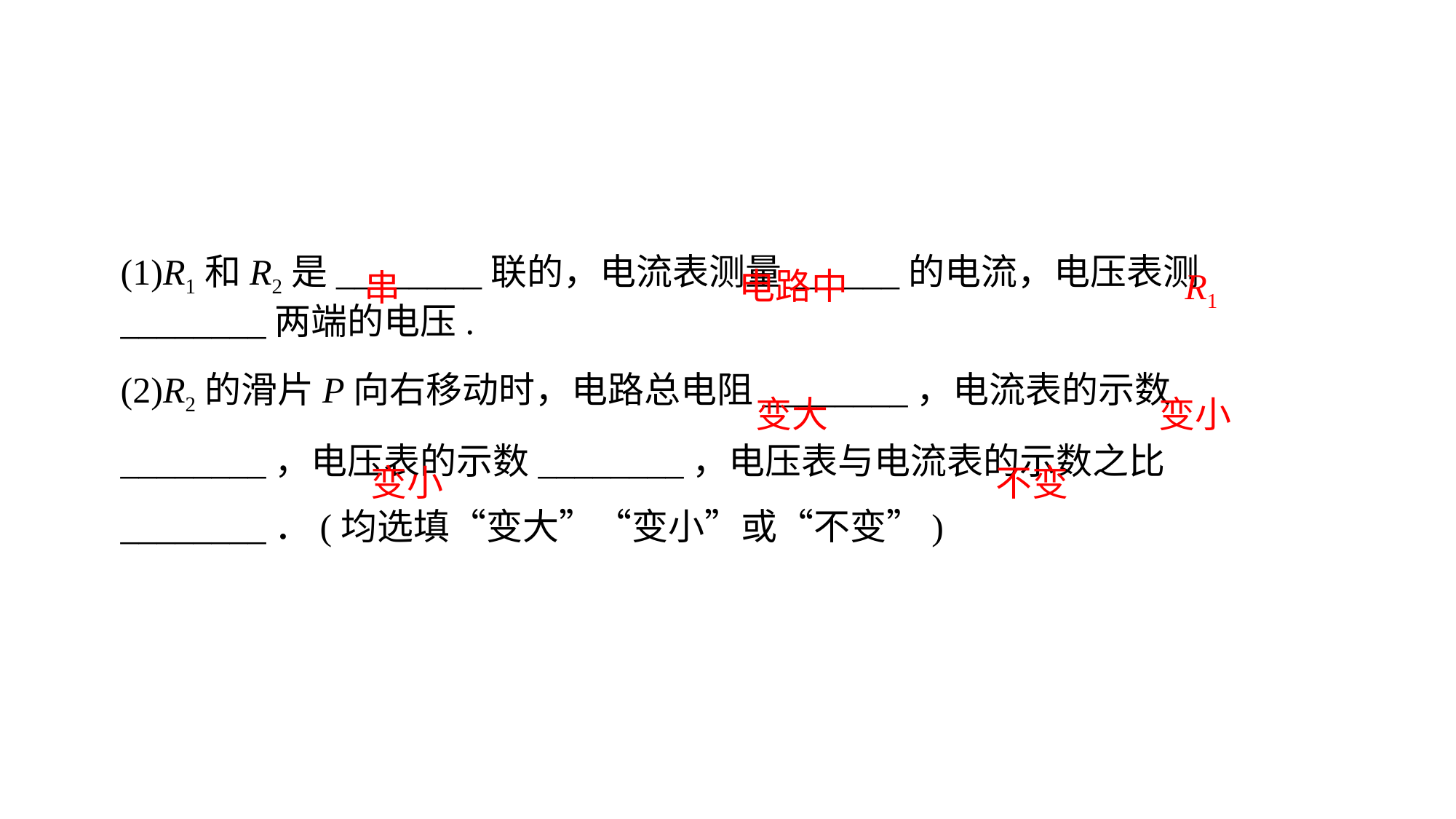

(1)R1和R2是________联的，电流表测量______的电流，电压表测________两端的电压. (2)R2的滑片P向右移动时，电路总电阻________，电流表的示数________，电压表的示数________，电压表与电流表的示数之比________．(均选填“变大”“变小”或“不变”)
电路中
R1
串
变大
变小
变小
不变